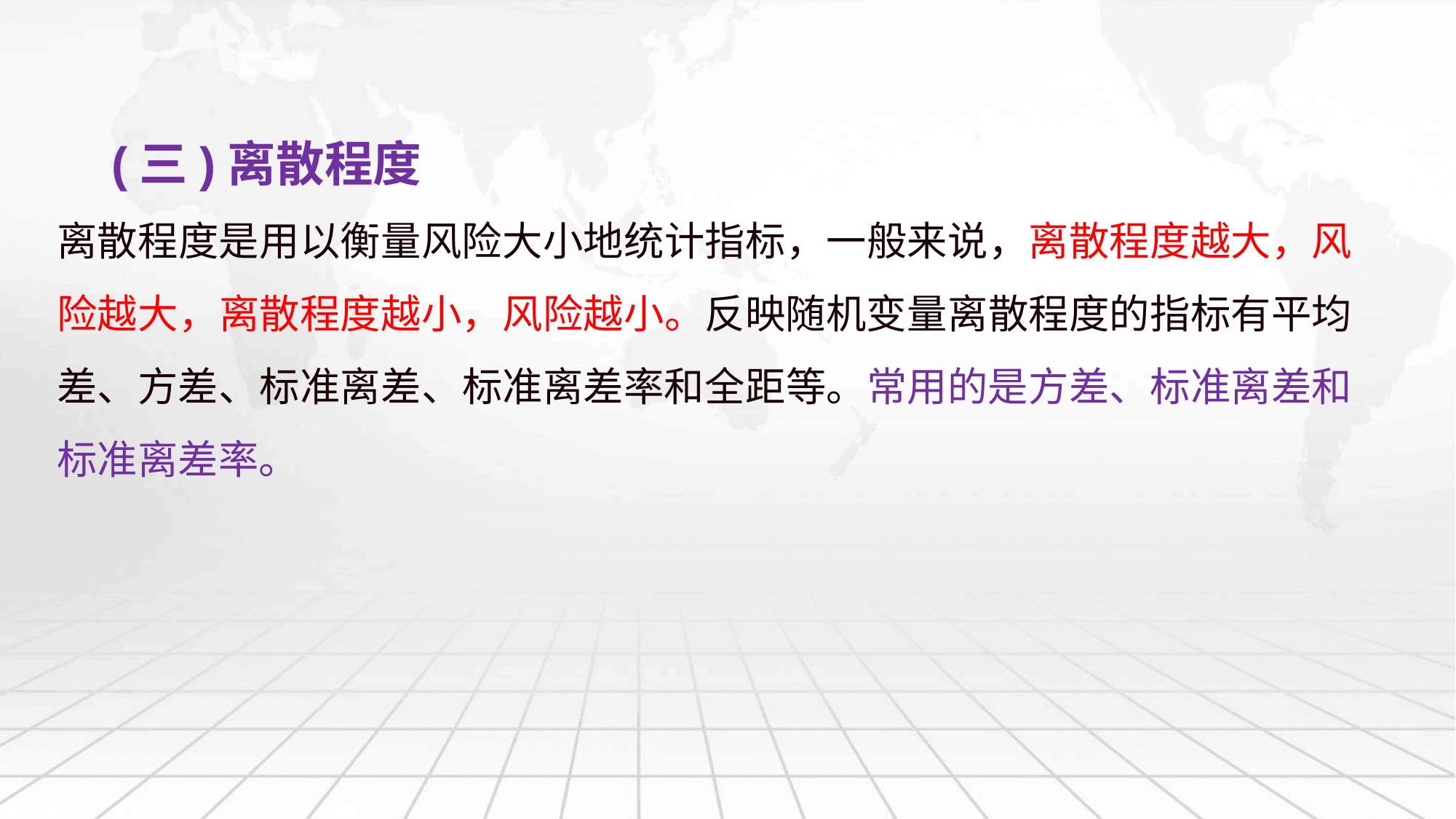

(三)离散程度
离散程度是用以衡量风险大小地统计指标，一般来说，离散程度越大，风险越大，离散程度越小，风险越小。反映随机变量离散程度的指标有平均差、方差、标准离差、标准离差率和全距等。常用的是方差、标准离差和标准离差率。